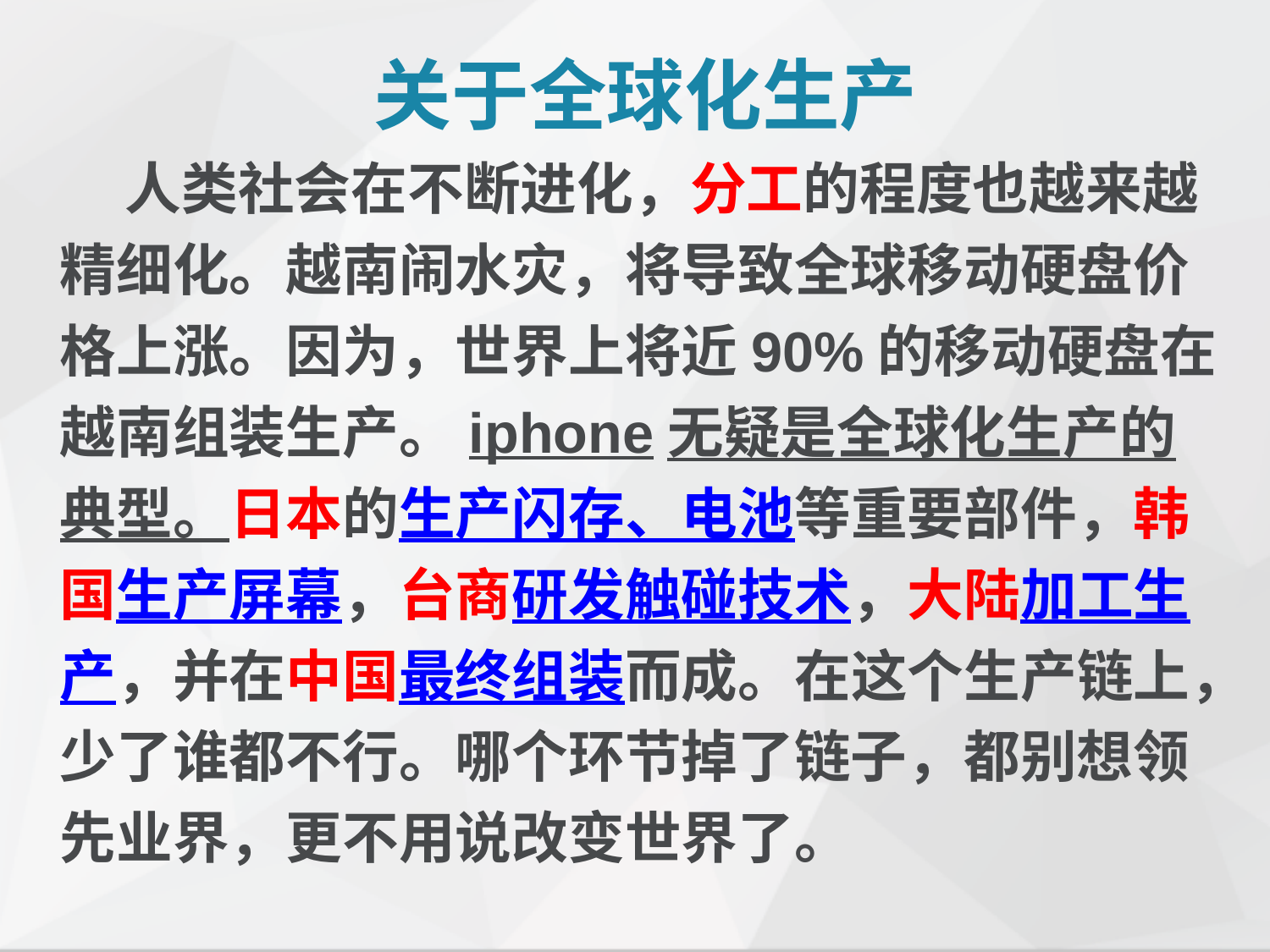

关于全球化生产
    人类社会在不断进化，分工的程度也越来越精细化。越南闹水灾，将导致全球移动硬盘价格上涨。因为，世界上将近90%的移动硬盘在越南组装生产。iphone无疑是全球化生产的典型。日本的生产闪存、电池等重要部件，韩国生产屏幕，台商研发触碰技术，大陆加工生产，并在中国最终组装而成。在这个生产链上，少了谁都不行。哪个环节掉了链子，都别想领先业界，更不用说改变世界了。